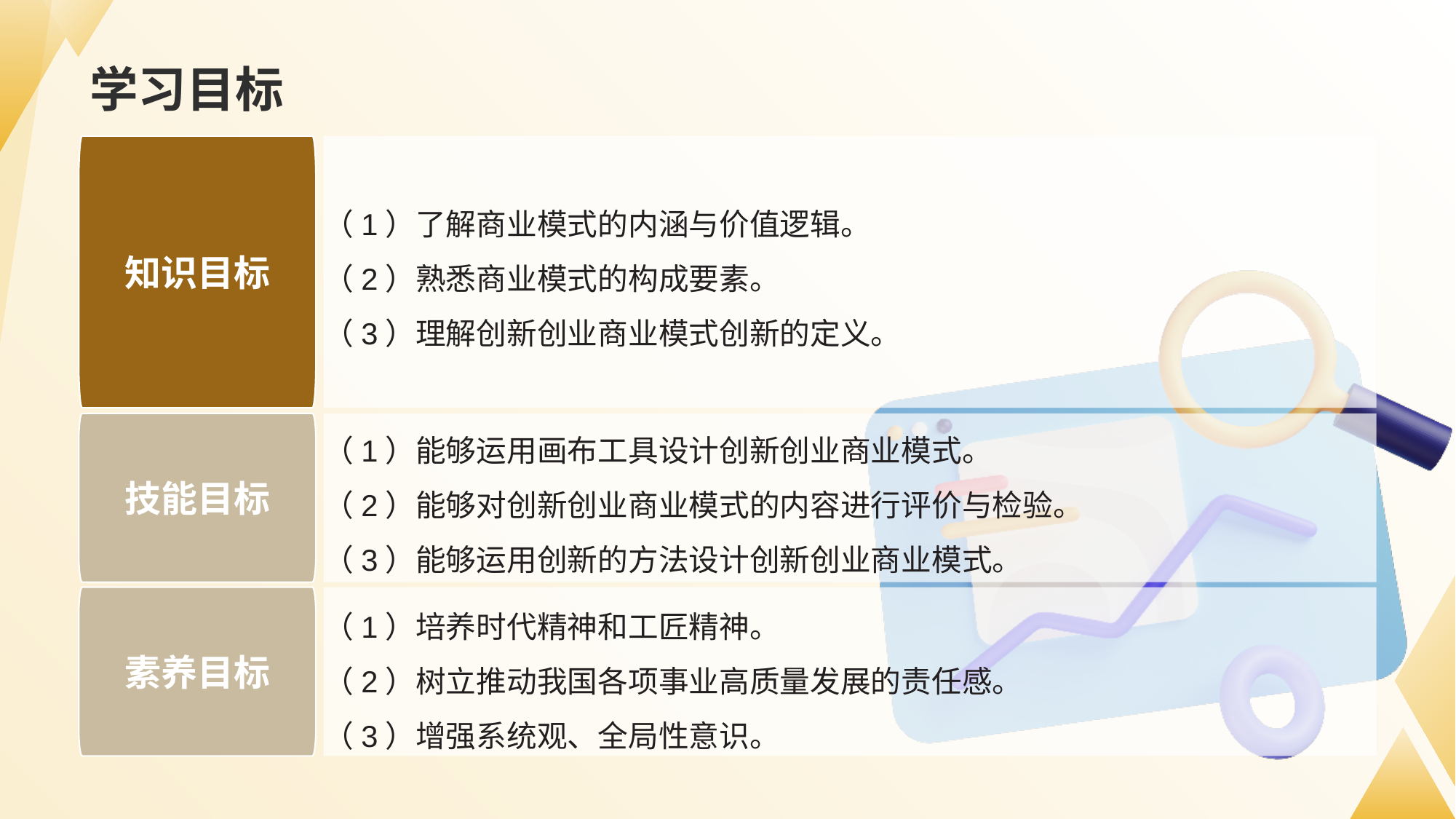

# 学习目标
（1）了解商业模式的内涵与价值逻辑。
（2）熟悉商业模式的构成要素。
（3）理解创新创业商业模式创新的定义。
知识目标
技能目标
素养目标
（1）能够运用画布工具设计创新创业商业模式。
（2）能够对创新创业商业模式的内容进行评价与检验。
（3）能够运用创新的方法设计创新创业商业模式。
（1）培养时代精神和工匠精神。
（2）树立推动我国各项事业高质量发展的责任感。
（3）增强系统观、全局性意识。